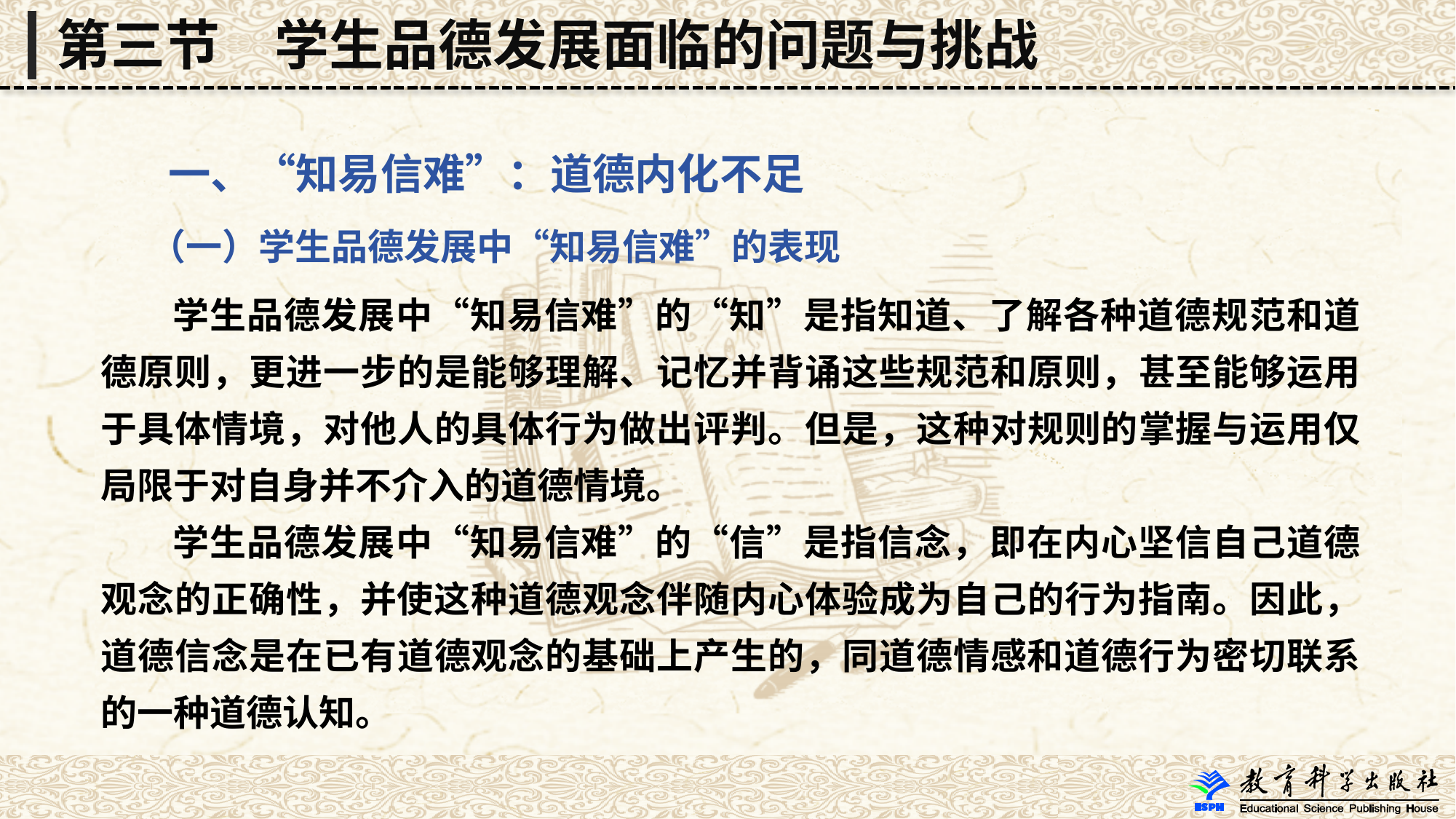

第三节　学生品德发展面临的问题与挑战
      一、“知易信难”：道德内化不足
    （一）学生品德发展中“知易信难”的表现

       学生品德发展中“知易信难”的“知”是指知道、了解各种道德规范和道德原则，更进一步的是能够理解、记忆并背诵这些规范和原则，甚至能够运用于具体情境，对他人的具体行为做出评判。但是，这种对规则的掌握与运用仅局限于对自身并不介入的道德情境。
       学生品德发展中“知易信难”的“信”是指信念，即在内心坚信自己道德观念的正确性，并使这种道德观念伴随内心体验成为自己的行为指南。因此，道德信念是在已有道德观念的基础上产生的，同道德情感和道德行为密切联系的一种道德认知。